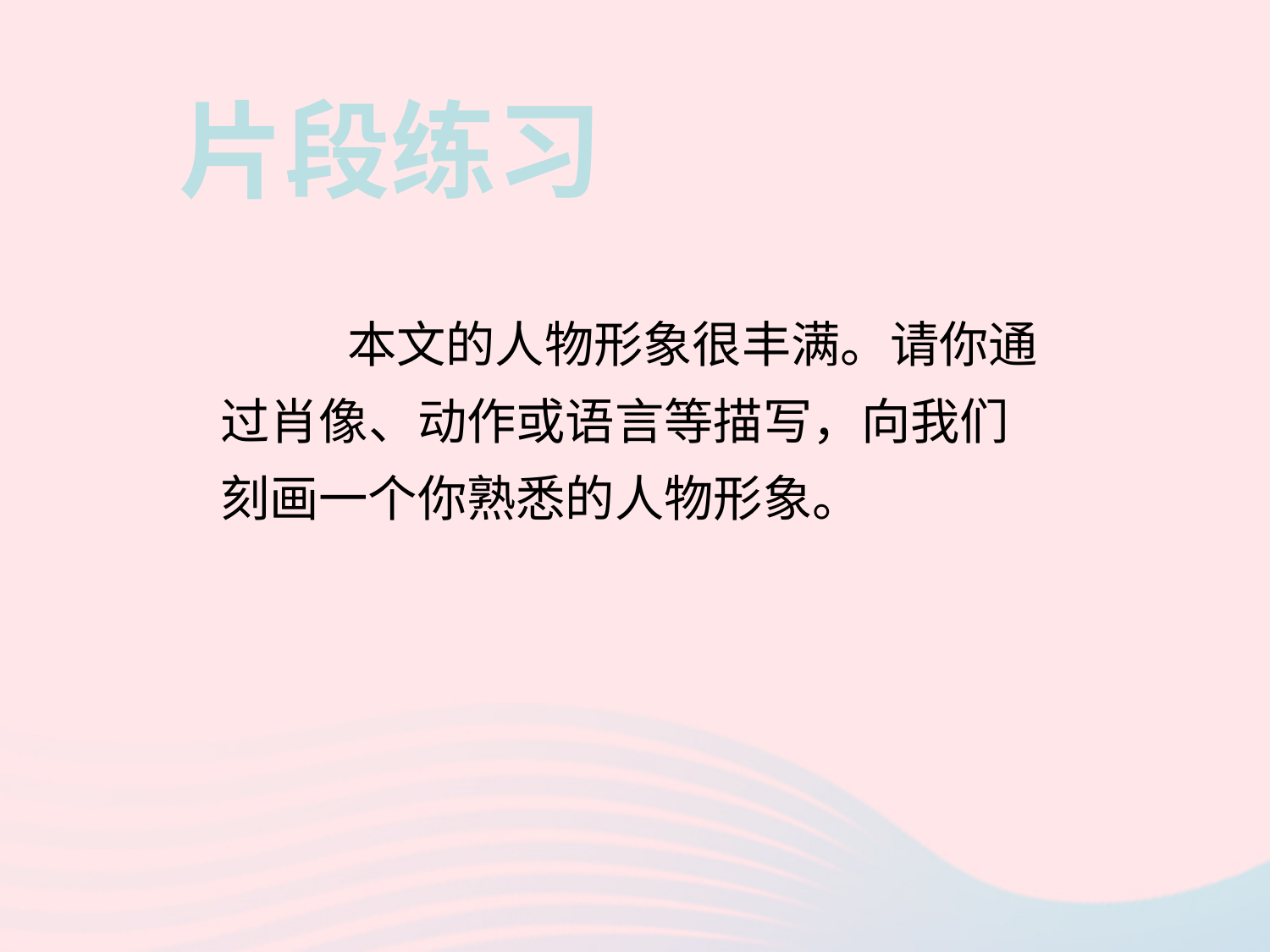

片段练习
	本文的人物形象很丰满。请你通过肖像、动作或语言等描写，向我们刻画一个你熟悉的人物形象。